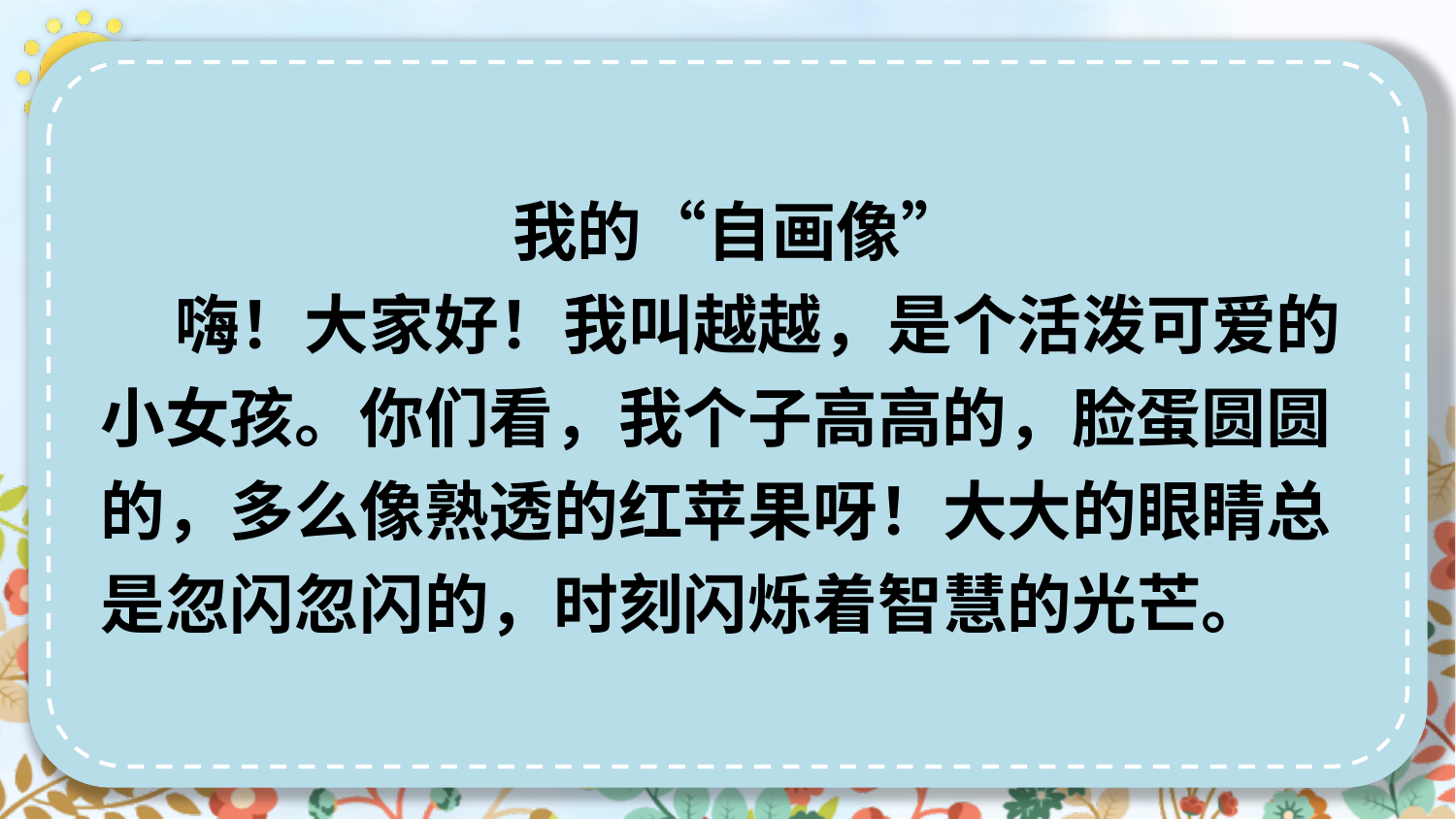

我的“自画像”
    嗨！大家好！我叫越越，是个活泼可爱的小女孩。你们看，我个子高高的，脸蛋圆圆的，多么像熟透的红苹果呀！大大的眼睛总是忽闪忽闪的，时刻闪烁着智慧的光芒。